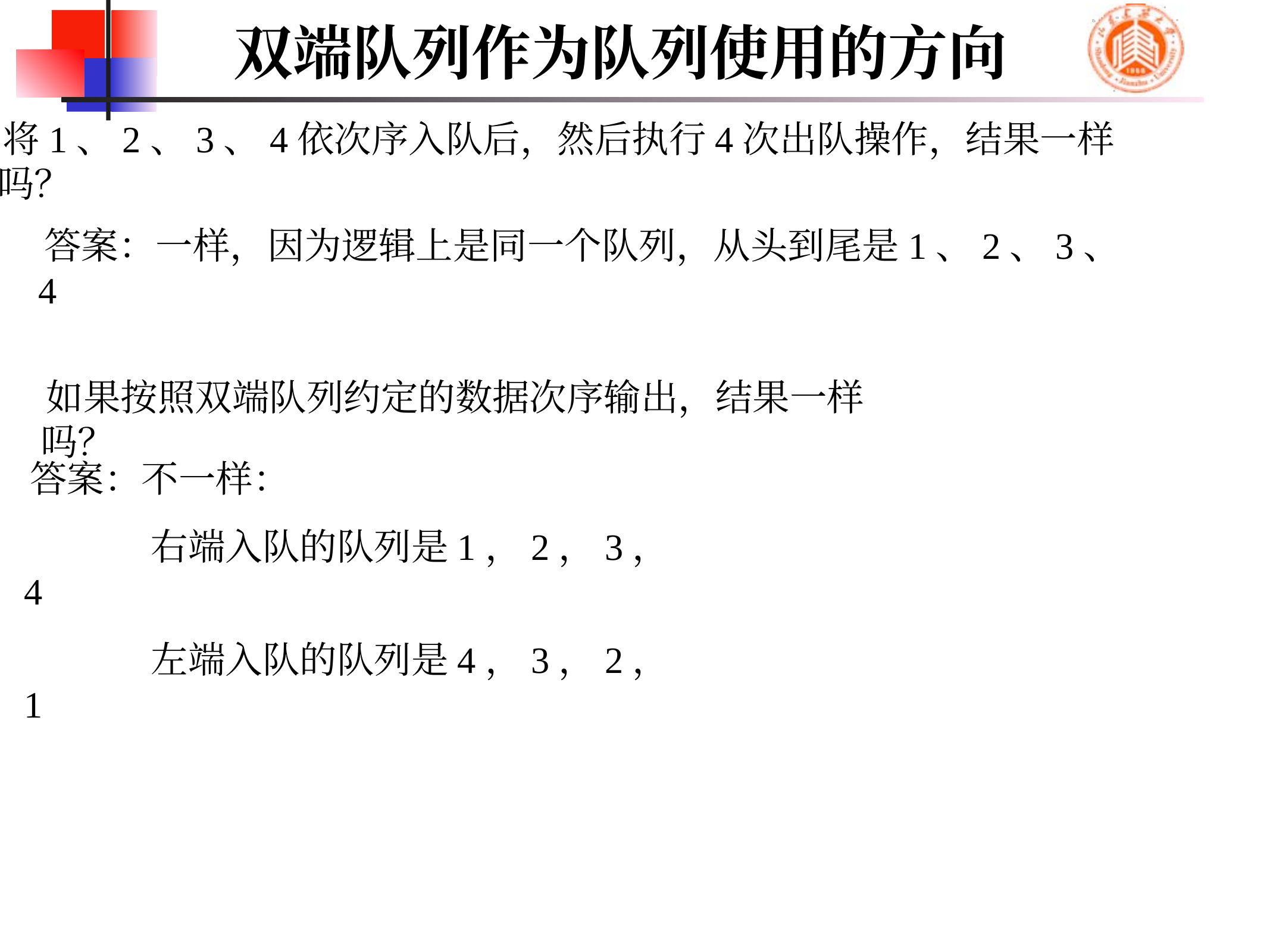

# 双端队列作为队列使用的方向
将1、2、3、4依次序入队后，然后执行4次出队操作，结果一样吗？
答案：一样，因为逻辑上是同一个队列，从头到尾是1、2、3、4
如果按照双端队列约定的数据次序输出，结果一样吗？
答案：不一样：
            右端入队的队列是1，2，3，4
            左端入队的队列是4，3，2，1